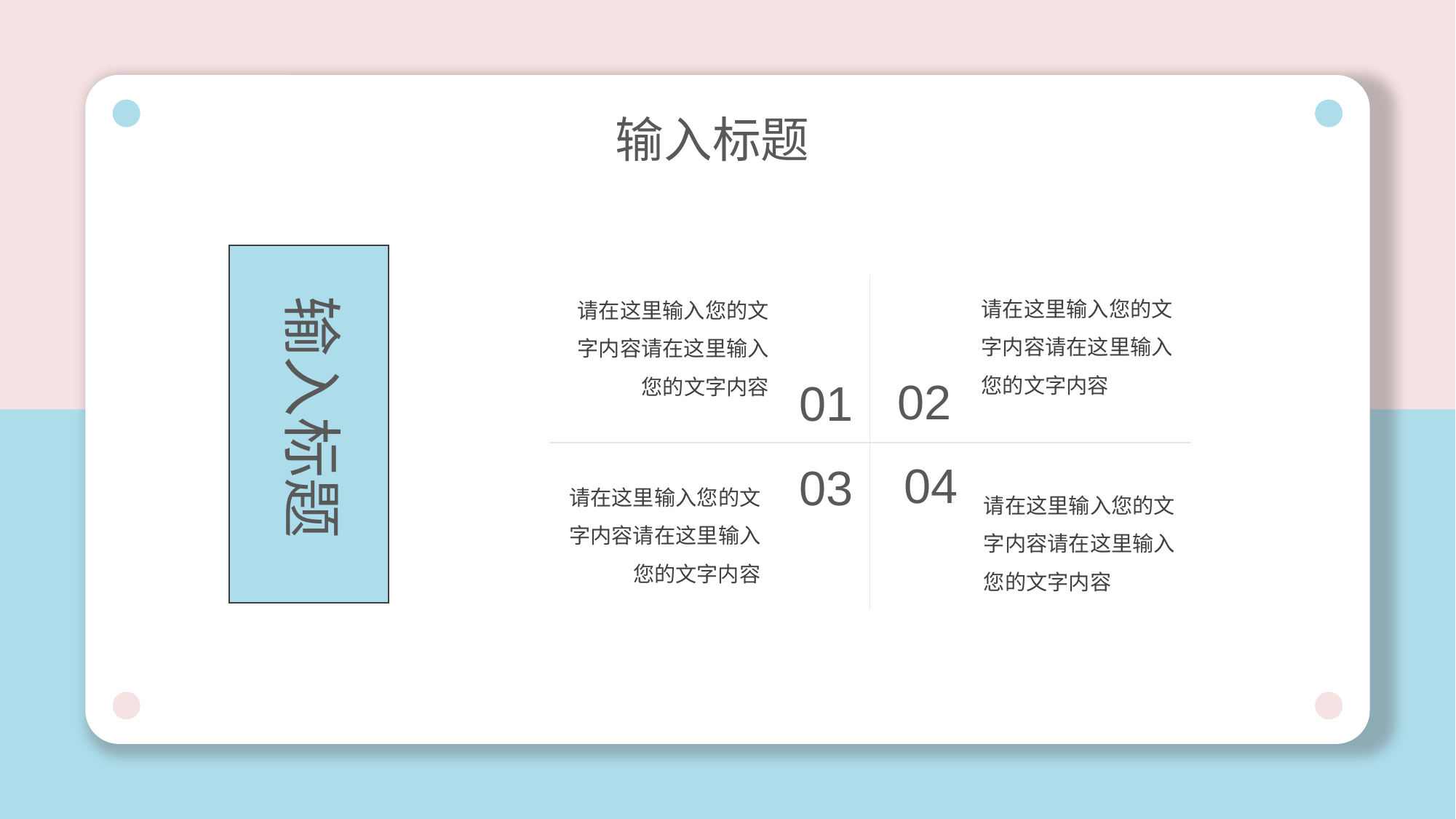

输入标题

请在这里输入您的文字内容请在这里输入您的文字内容
请在这里输入您的文字内容请在这里输入您的文字内容
输入标题
02
01

04
03
请在这里输入您的文字内容请在这里输入您的文字内容
请在这里输入您的文字内容请在这里输入您的文字内容